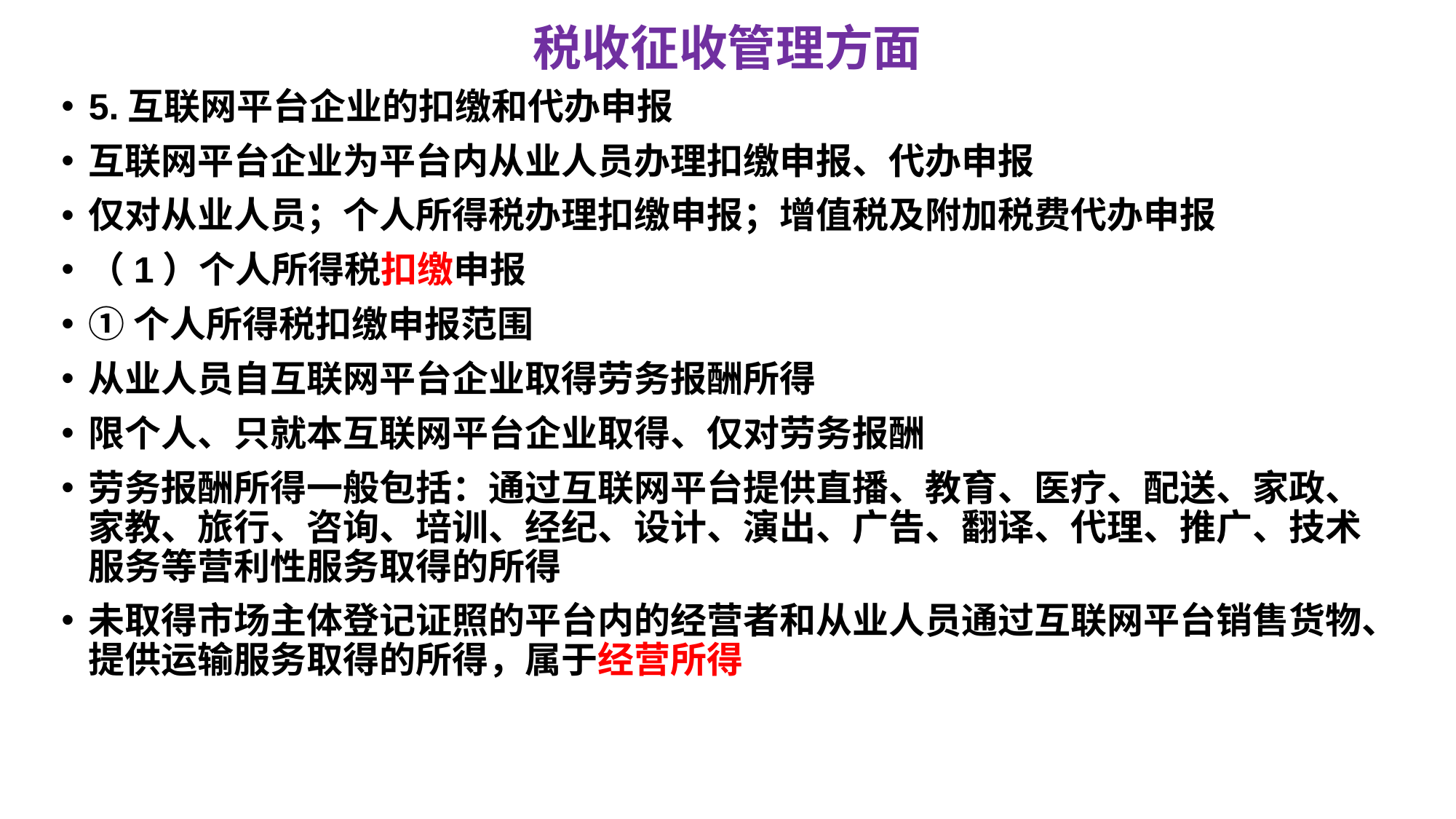

# 税收征收管理方面
5.互联网平台企业的扣缴和代办申报
互联网平台企业为平台内从业人员办理扣缴申报、代办申报
仅对从业人员；个人所得税办理扣缴申报；增值税及附加税费代办申报
（1）个人所得税扣缴申报
①个人所得税扣缴申报范围
从业人员自互联网平台企业取得劳务报酬所得
限个人、只就本互联网平台企业取得、仅对劳务报酬
劳务报酬所得一般包括：通过互联网平台提供直播、教育、医疗、配送、家政、家教、旅行、咨询、培训、经纪、设计、演出、广告、翻译、代理、推广、技术服务等营利性服务取得的所得
未取得市场主体登记证照的平台内的经营者和从业人员通过互联网平台销售货物、提供运输服务取得的所得，属于经营所得